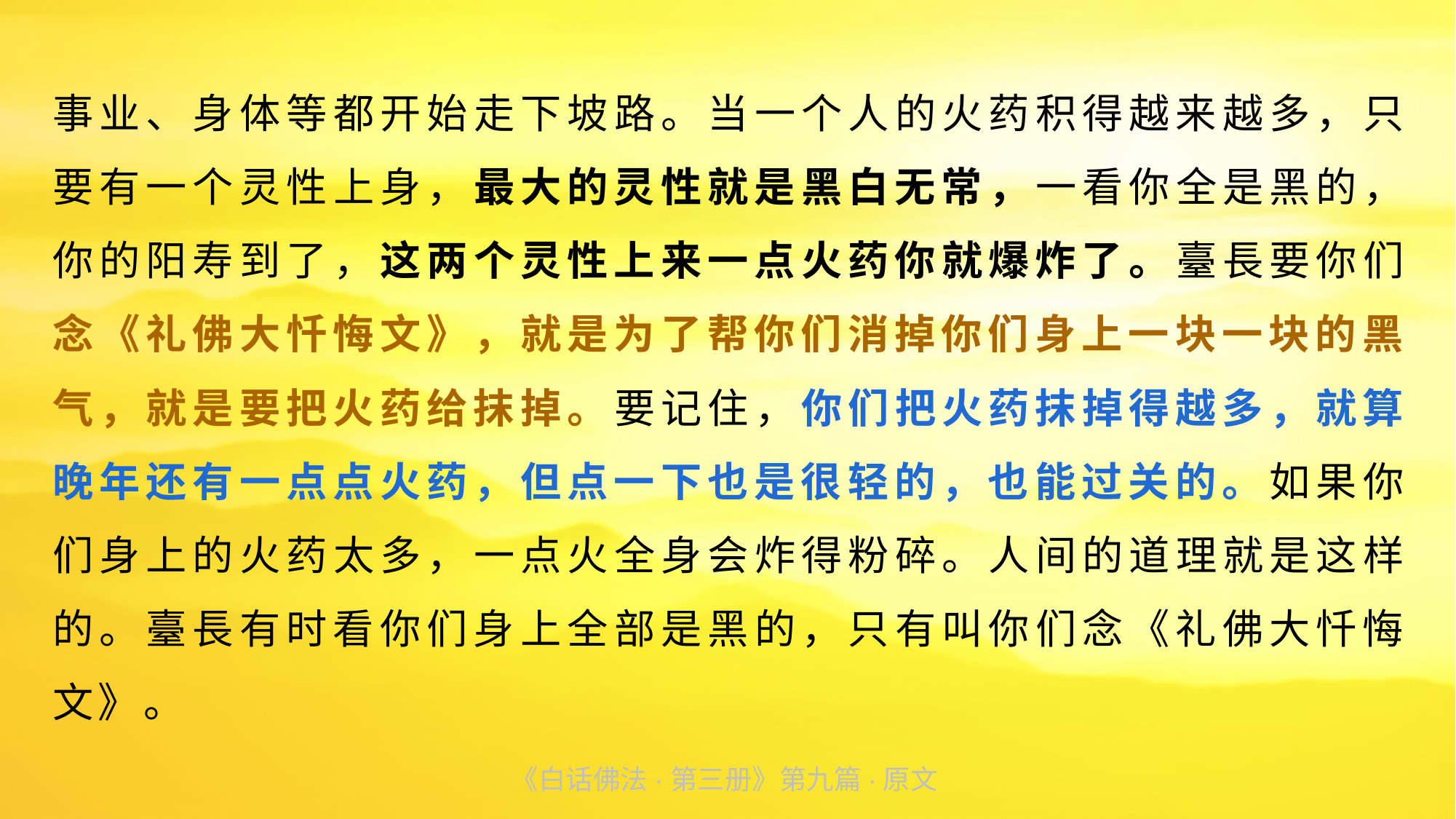

事业、身体等都开始走下坡路。当一个人的火药积得越来越多，只要有一个灵性上身，最大的灵性就是黑白无常，一看你全是黑的，你的阳寿到了，这两个灵性上来一点火药你就爆炸了。臺長要你们念《礼佛大忏悔文》，就是为了帮你们消掉你们身上一块一块的黑气，就是要把火药给抹掉。要记住，你们把火药抹掉得越多，就算晚年还有一点点火药，但点一下也是很轻的，也能过关的。如果你们身上的火药太多，一点火全身会炸得粉碎。人间的道理就是这样的。臺長有时看你们身上全部是黑的，只有叫你们念《礼佛大忏悔文》。
《白话佛法·第三册》第九篇·原文